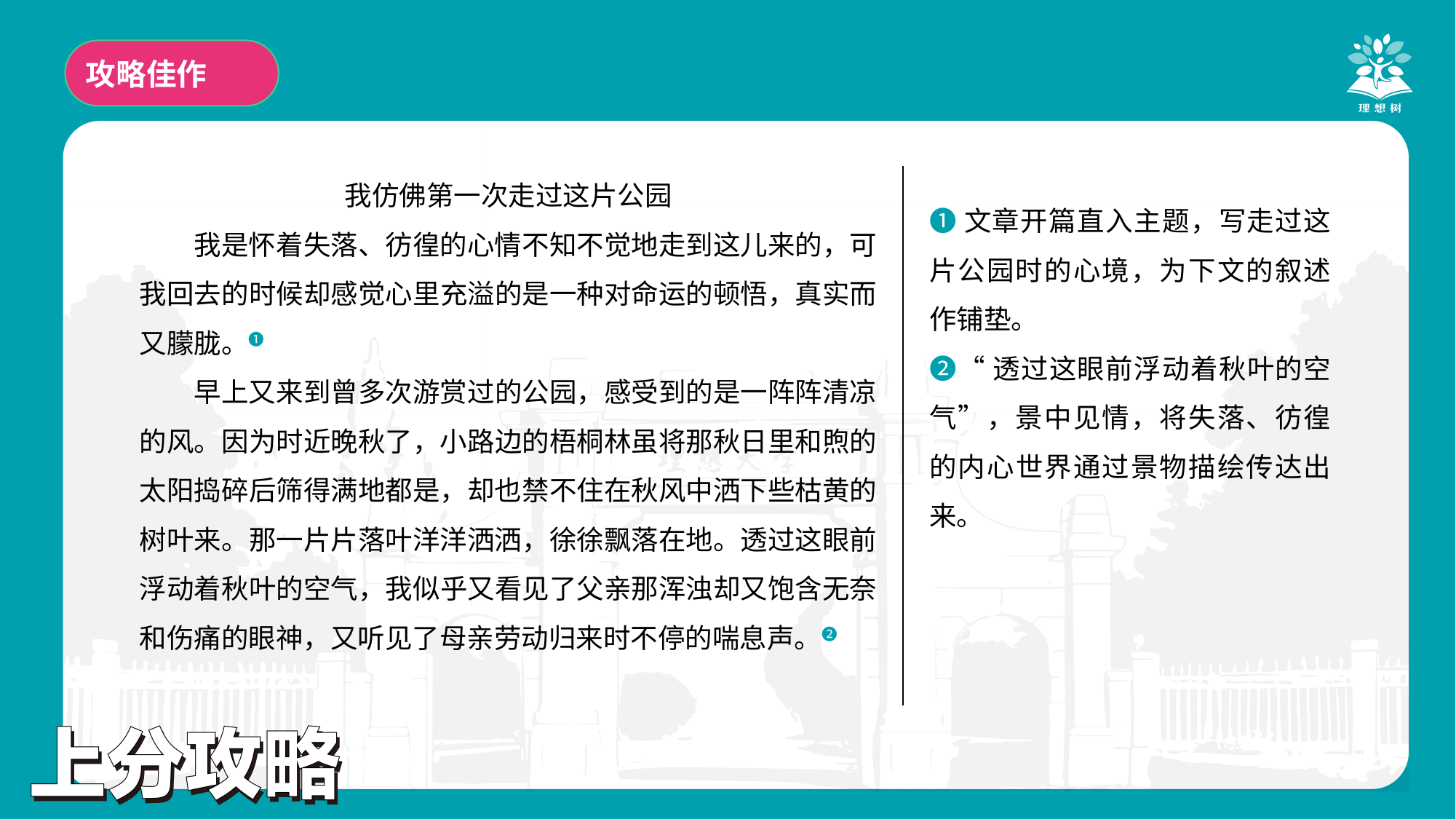

攻略佳作
我仿佛第一次走过这片公园
我是怀着失落、彷徨的心情不知不觉地走到这儿来的，可我回去的时候却感觉心里充溢的是一种对命运的顿悟，真实而又朦胧。❶
早上又来到曾多次游赏过的公园，感受到的是一阵阵清凉的风。因为时近晚秋了，小路边的梧桐林虽将那秋日里和煦的太阳捣碎后筛得满地都是，却也禁不住在秋风中洒下些枯黄的树叶来。那一片片落叶洋洋洒洒，徐徐飘落在地。透过这眼前浮动着秋叶的空气，我似乎又看见了父亲那浑浊却又饱含无奈和伤痛的眼神，又听见了母亲劳动归来时不停的喘息声。❷
❶文章开篇直入主题，写走过这片公园时的心境，为下文的叙述作铺垫。
❷“透过这眼前浮动着秋叶的空气”，景中见情，将失落、彷徨的内心世界通过景物描绘传达出来。